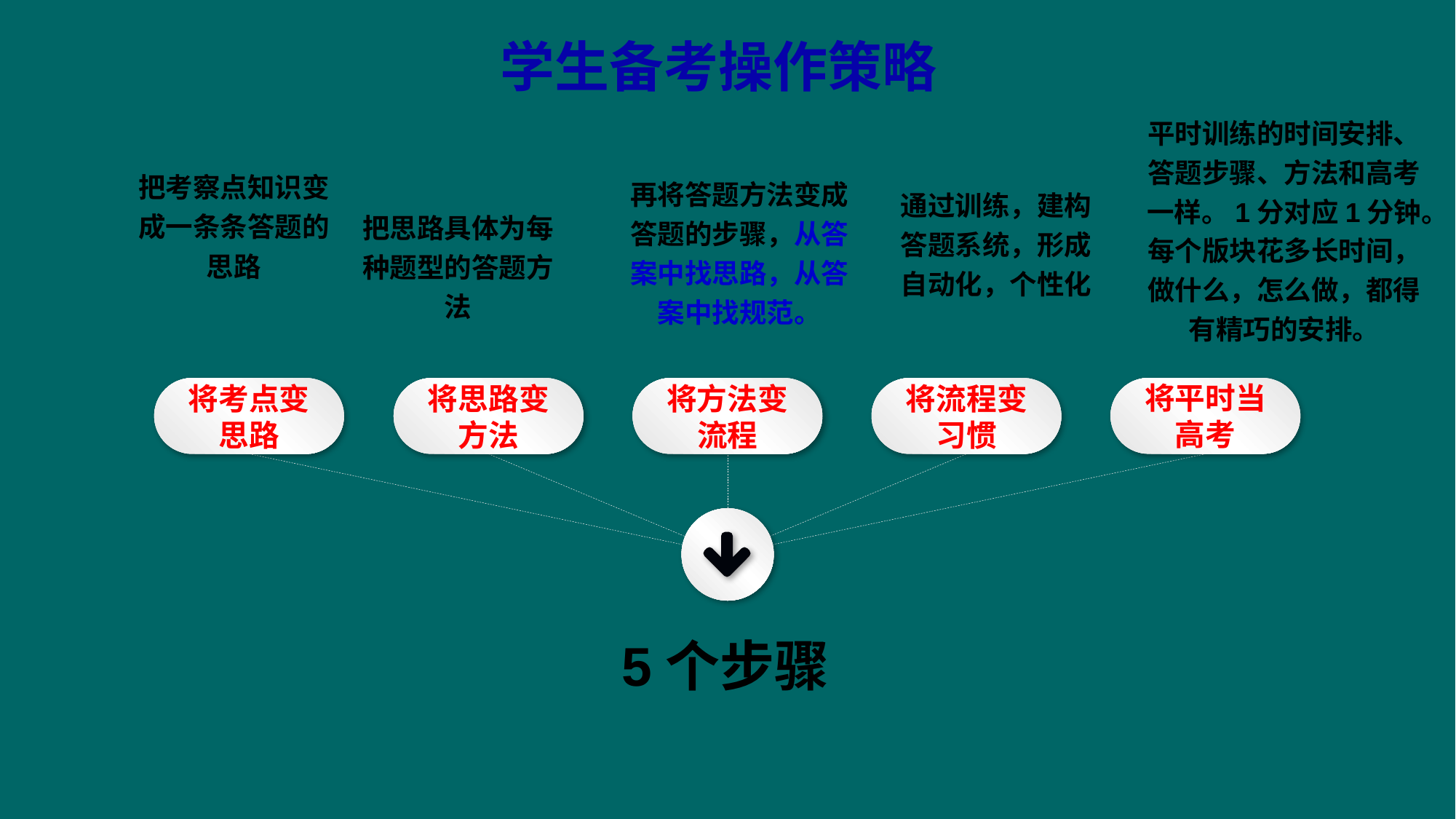

学生备考操作策略
平时训练的时间安排、答题步骤、方法和高考一样。1分对应1分钟。每个版块花多长时间，做什么，怎么做，都得有精巧的安排。
把考察点知识变成一条条答题的思路
再将答题方法变成答题的步骤，从答案中找思路，从答案中找规范。
通过训练，建构答题系统，形成自动化，个性化
把思路具体为每种题型的答题方法
将平时当高考
将考点变思路
将思路变方法
将方法变流程
将流程变习惯

 5个步骤